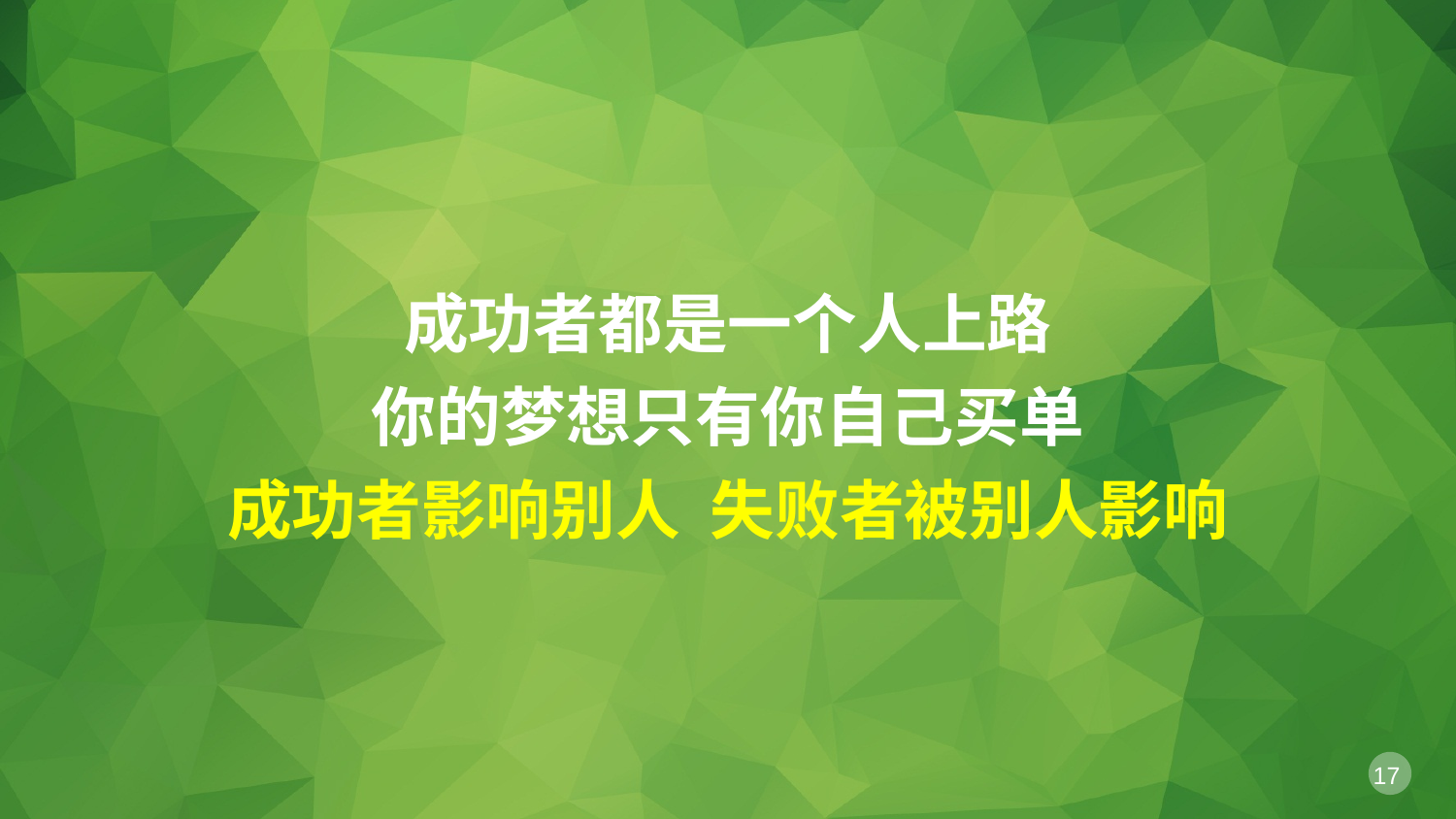

成功者都是一个人上路
你的梦想只有你自己买单
成功者影响别人  失败者被别人影响